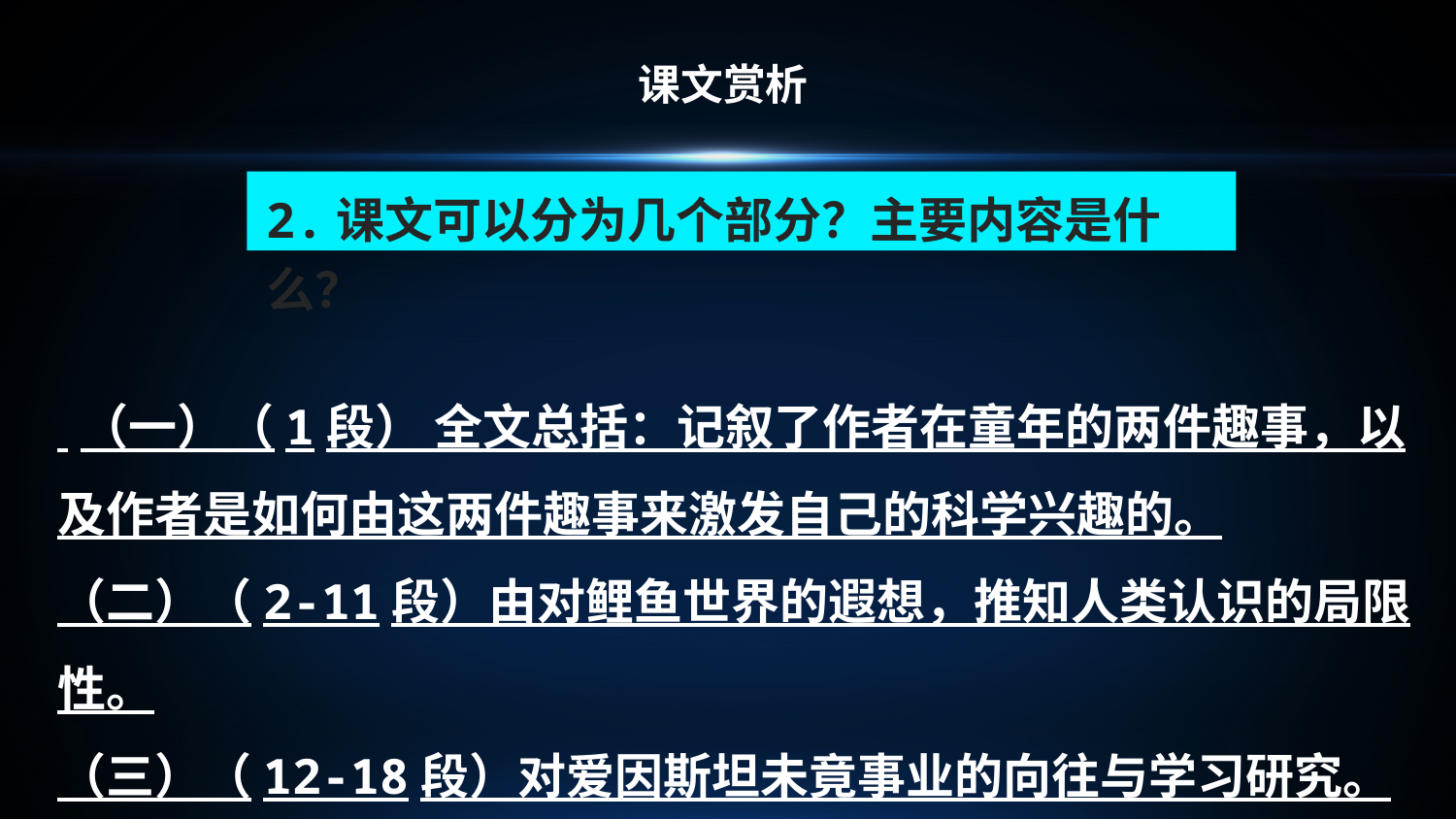

课文赏析

2.课文可以分为几个部分？主要内容是什么？
 （一）（1段） 全文总括：记叙了作者在童年的两件趣事，以及作者是如何由这两件趣事来激发自己的科学兴趣的。
（二）（2-11段）由对鲤鱼世界的遐想，推知人类认识的局限性。
（三）（12-18段）对爱因斯坦未竟事业的向往与学习研究。